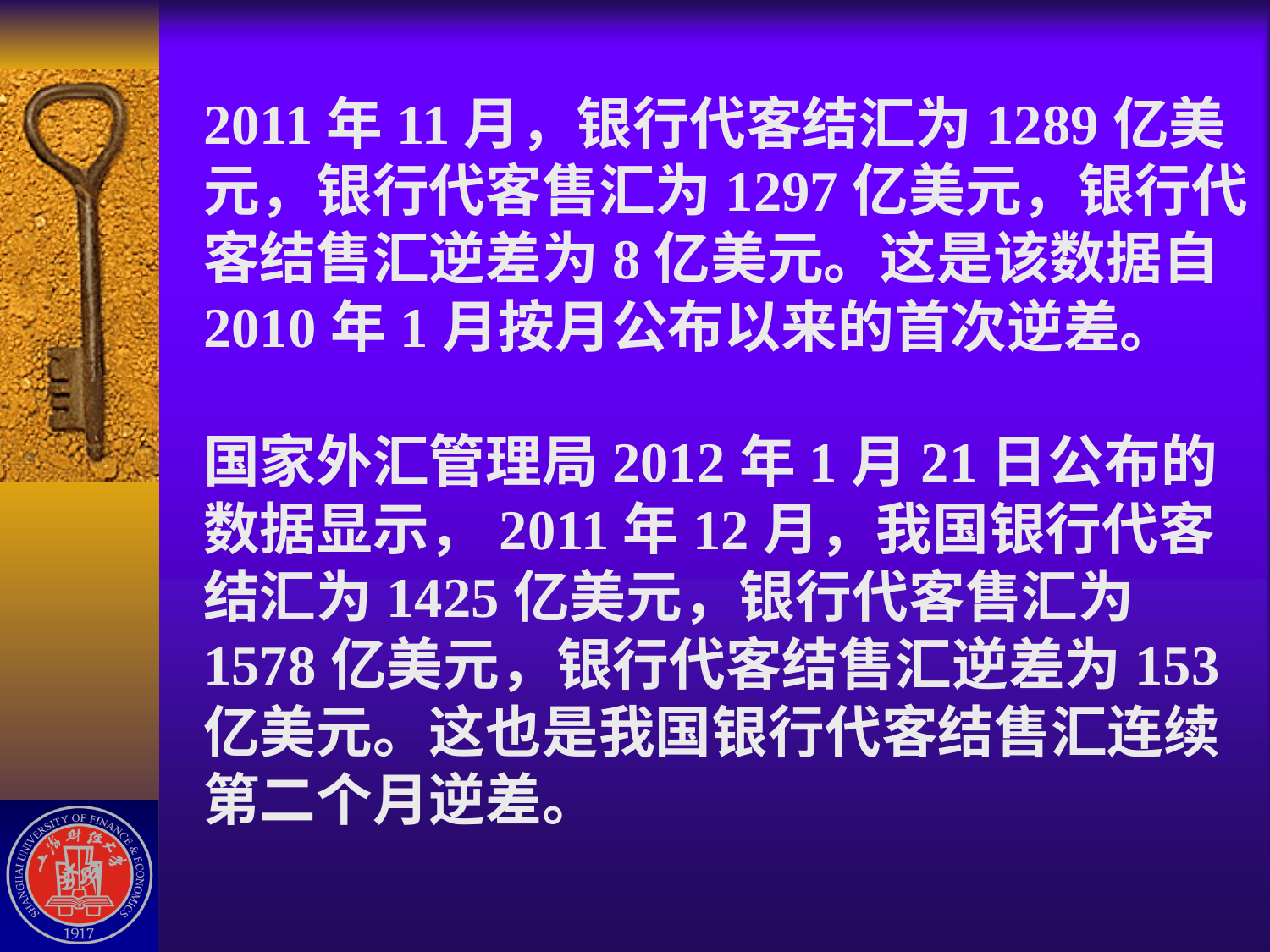

# 2011年11月，银行代客结汇为1289亿美元，银行代客售汇为1297亿美元，银行代客结售汇逆差为8亿美元。这是该数据自2010年1月按月公布以来的首次逆差。 国家外汇管理局2012年1月21日公布的数据显示，2011年12月，我国银行代客结汇为1425亿美元，银行代客售汇为1578亿美元，银行代客结售汇逆差为153亿美元。这也是我国银行代客结售汇连续第二个月逆差。